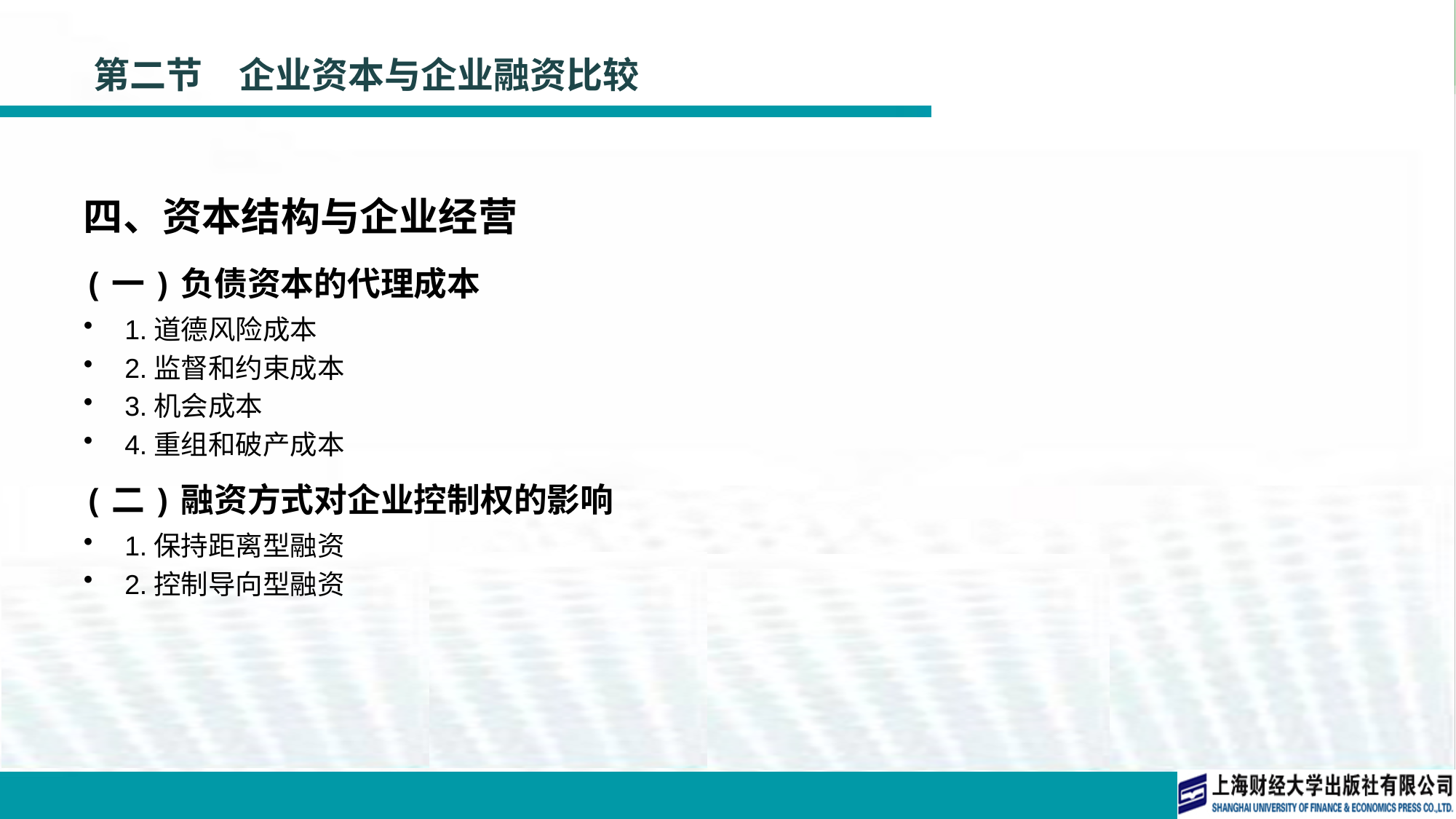

# 第二节　企业资本与企业融资比较
四、资本结构与企业经营
(一)负债资本的代理成本
1.道德风险成本
2.监督和约束成本
3.机会成本
4.重组和破产成本
(二)融资方式对企业控制权的影响
1.保持距离型融资
2.控制导向型融资